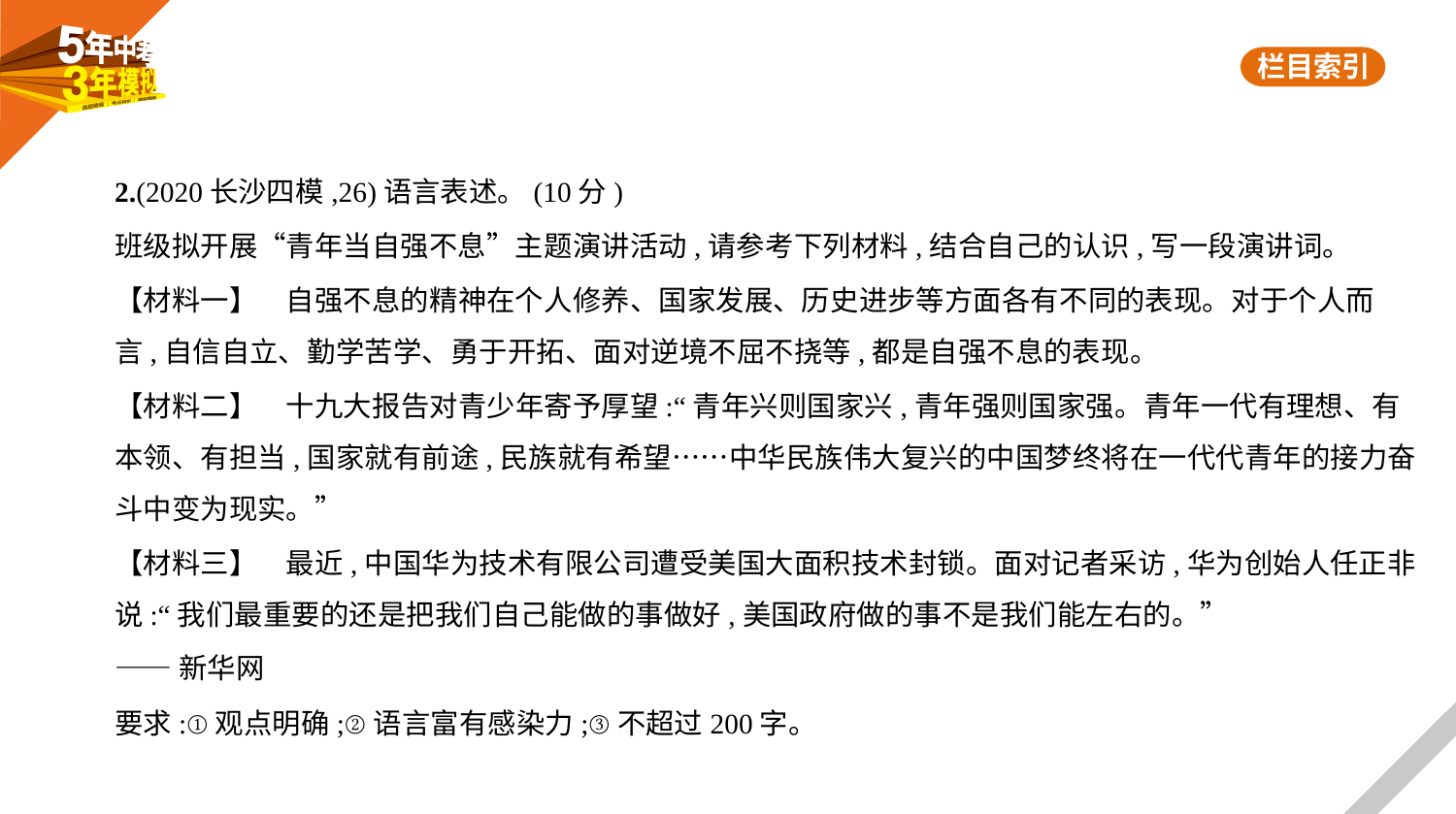

2.(2020长沙四模,26)语言表述。(10分)
班级拟开展“青年当自强不息”主题演讲活动,请参考下列材料,结合自己的认识,写一段演讲词。
【材料一】　自强不息的精神在个人修养、国家发展、历史进步等方面各有不同的表现。对于个人而
言,自信自立、勤学苦学、勇于开拓、面对逆境不屈不挠等,都是自强不息的表现。
【材料二】　十九大报告对青少年寄予厚望:“青年兴则国家兴,青年强则国家强。青年一代有理想、有
本领、有担当,国家就有前途,民族就有希望……中华民族伟大复兴的中国梦终将在一代代青年的接力奋
斗中变为现实。”
【材料三】　最近,中国华为技术有限公司遭受美国大面积技术封锁。面对记者采访,华为创始人任正非
说:“我们最重要的还是把我们自己能做的事做好,美国政府做的事不是我们能左右的。”
——新华网
要求:①观点明确;②语言富有感染力;③不超过200字。